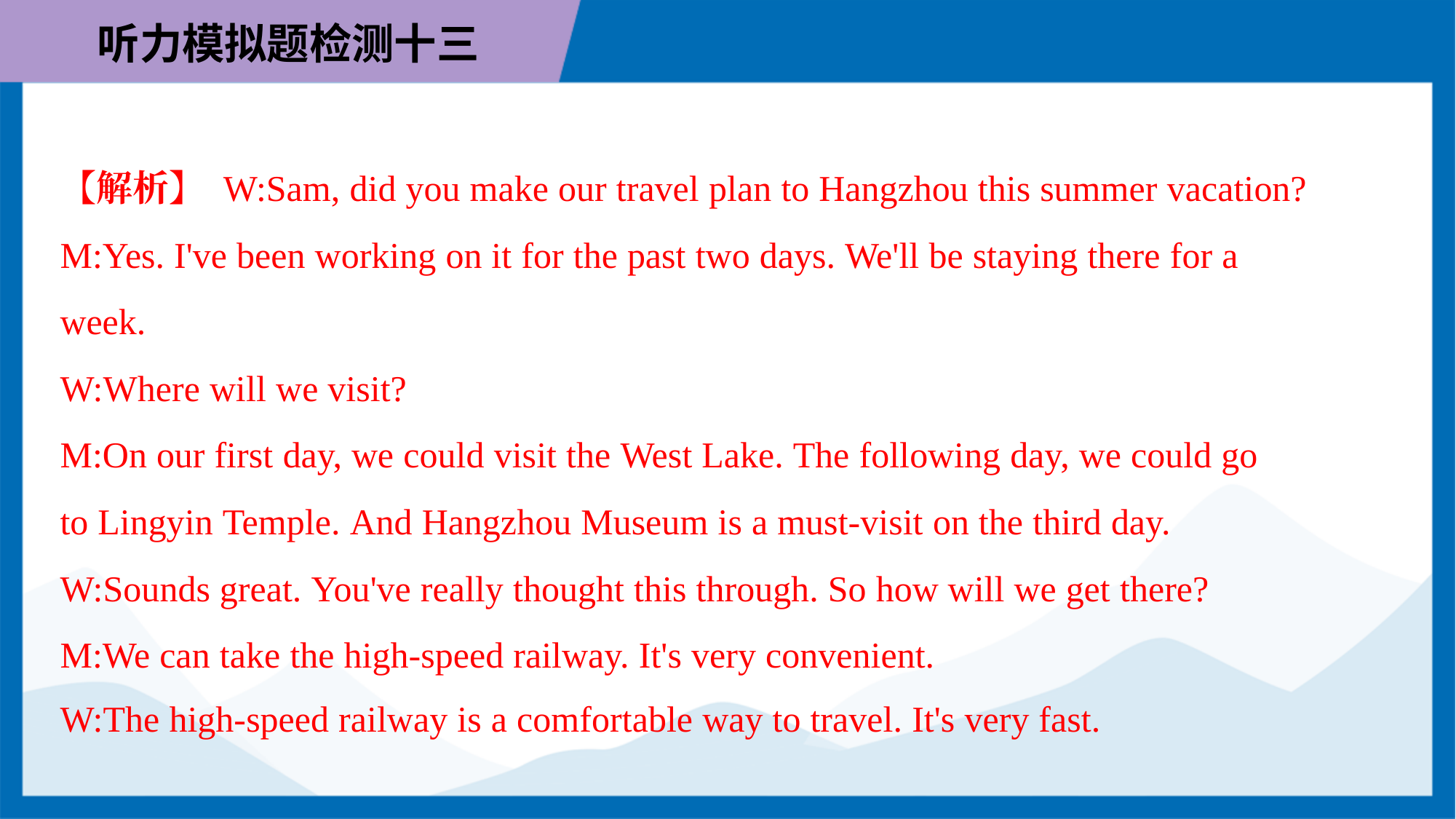

【解析】 W:Sam, did you make our travel plan to Hangzhou this summer vacation?
M:Yes. I've been working on it for the past two days. We'll be staying there for a
week.
W:Where will we visit?
M:On our first day, we could visit the West Lake. The following day, we could go
to Lingyin Temple. And Hangzhou Museum is a must-visit on the third day.
W:Sounds great. You've really thought this through. So how will we get there?
M:We can take the high-speed railway. It's very convenient.
W:The high-speed railway is a comfortable way to travel. It's very fast.